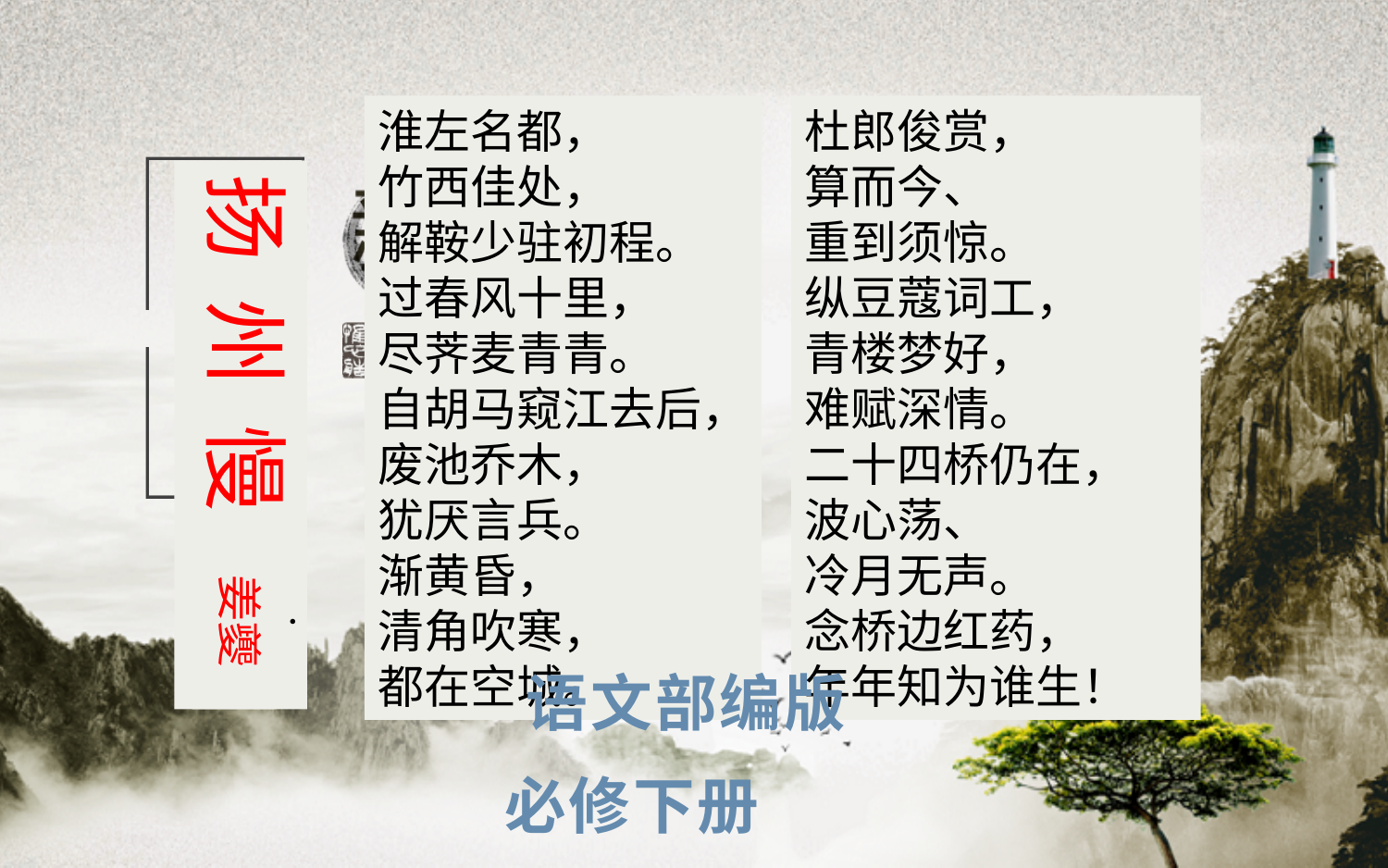

淮左名都，
竹西佳处，
解鞍少驻初程。
过春风十里，
尽荠麦青青。
自胡马窥江去后，
废池乔木，
犹厌言兵。
渐黄昏，
清角吹寒，
都在空城。
杜郎俊赏，
算而今、
重到须惊。
纵豆蔻词工，
青楼梦好，
难赋深情。
二十四桥仍在，
波心荡、
冷月无声。
念桥边红药，
年年知为谁生！
扬  州  慢
姜夔

 语文部编版
必修下册